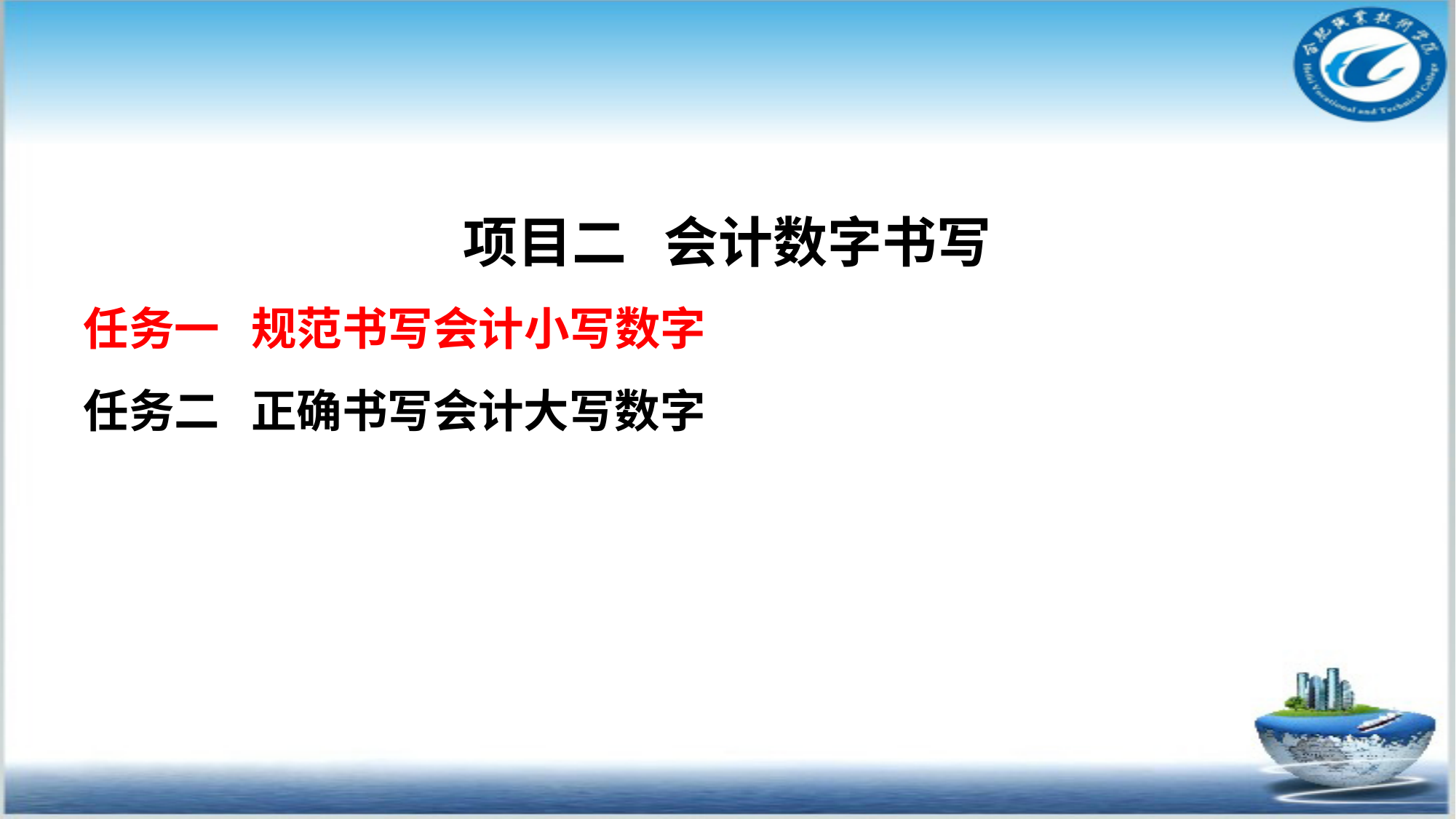

#
项目二   会计数字书写
任务一   规范书写会计小写数字
任务二   正确书写会计大写数字